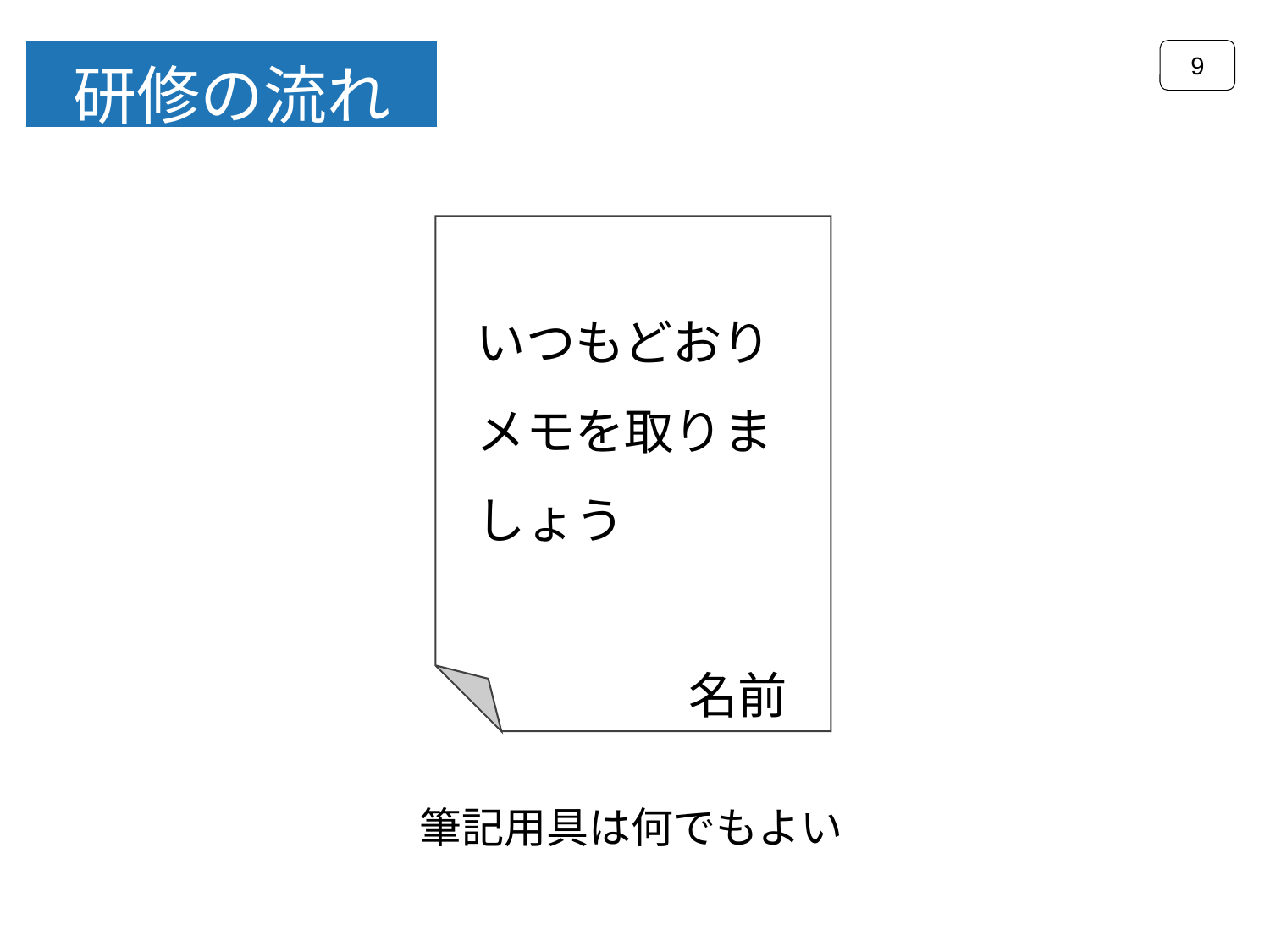

9
研修の流れ
いつもどおりメモを取りましょう

名前
筆記用具は何でもよい